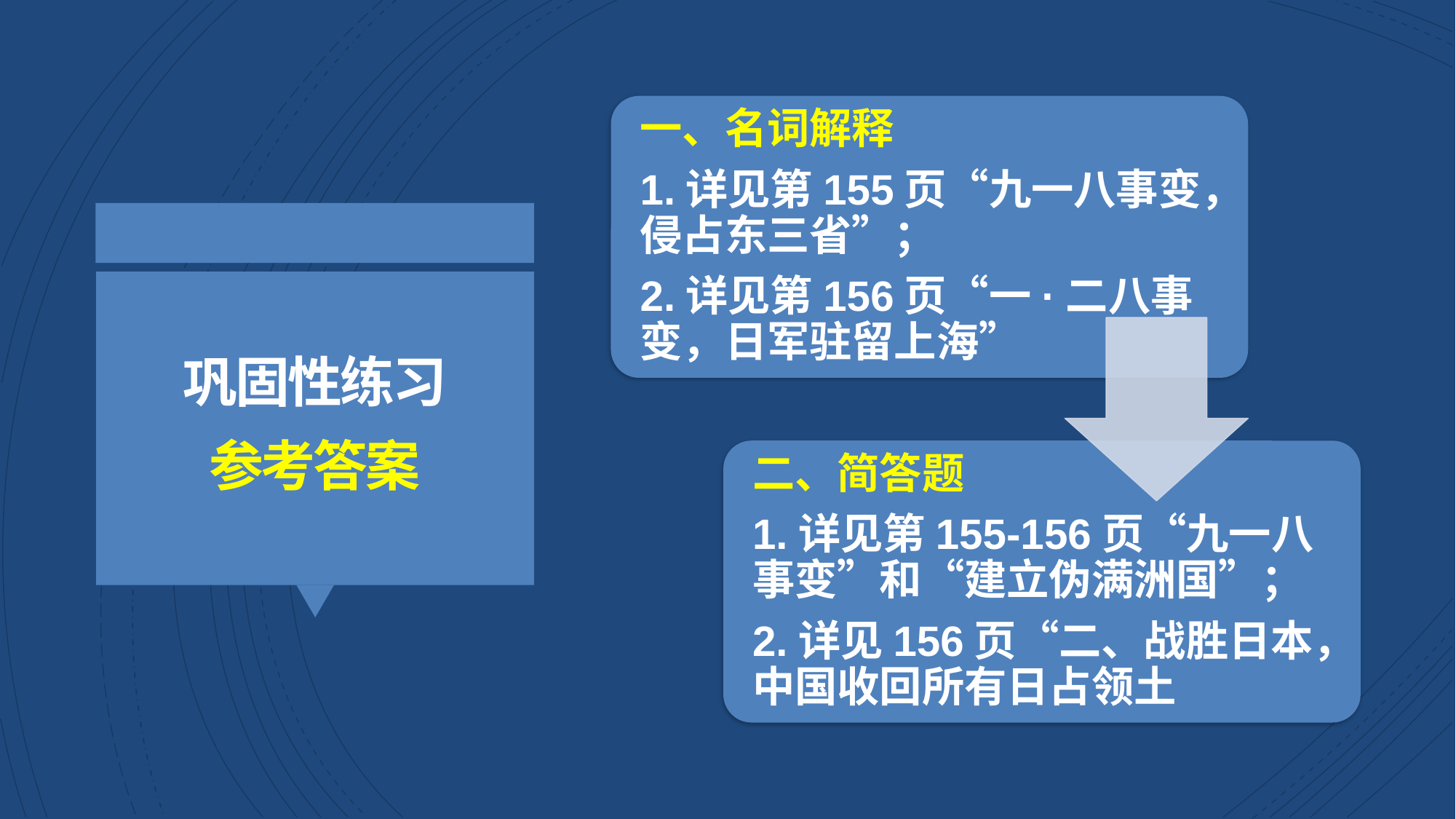

一、名词解释
1.详见第155页“九一八事变，侵占东三省”；
2.详见第156页“一·二八事变，日军驻留上海”

二、简答题
1.详见第155-156页“九一八事变”和“建立伪满洲国”；
2.详见156页“二、战胜日本，中国收回所有日占领土
巩固性练习
参考答案